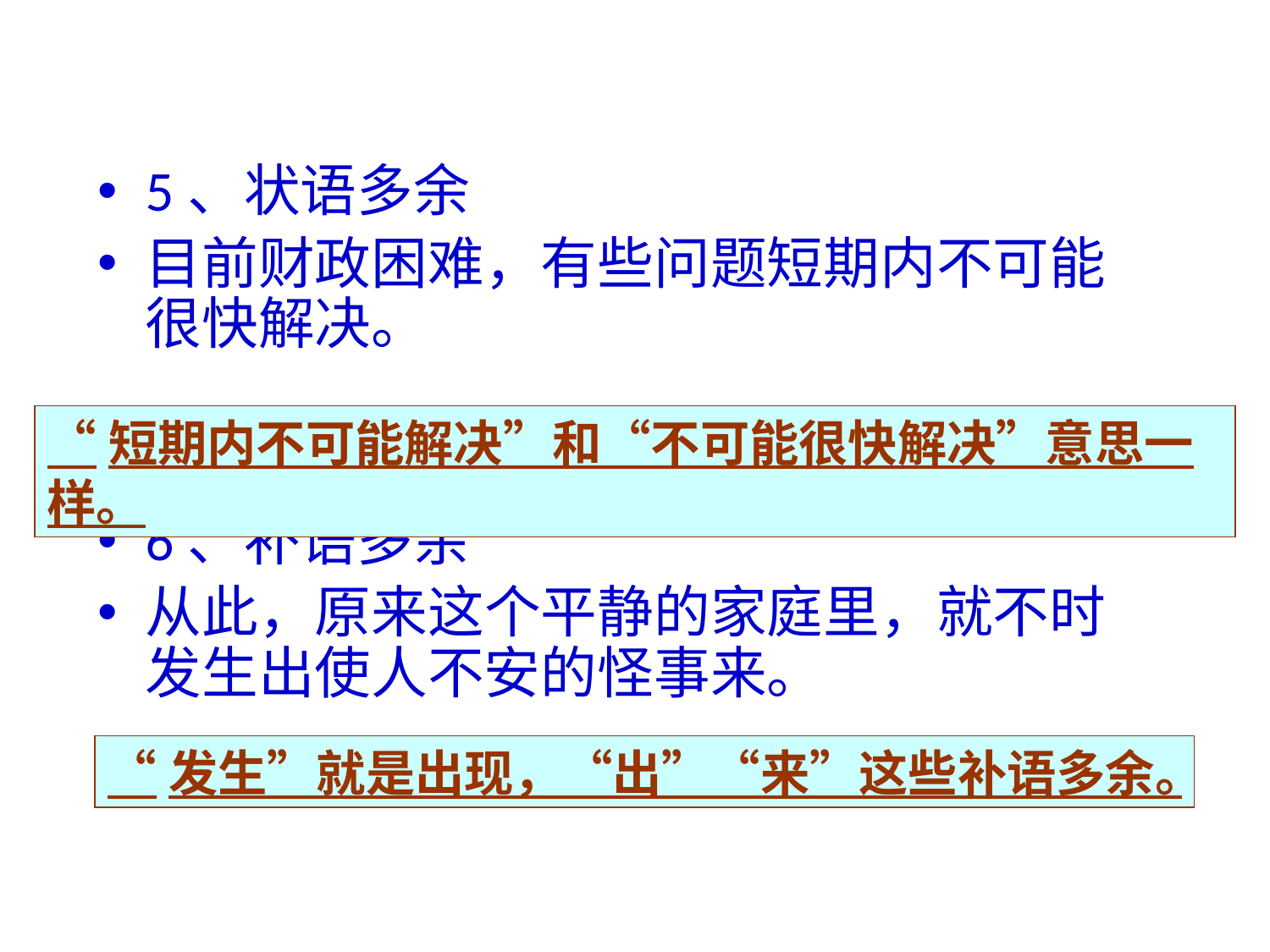

5、状语多余
目前财政困难，有些问题短期内不可能很快解决。

6、补语多余
从此，原来这个平静的家庭里，就不时发生出使人不安的怪事来。
“短期内不可能解决”和“不可能很快解决”意思一样。
“发生”就是出现，“出”“来”这些补语多余。